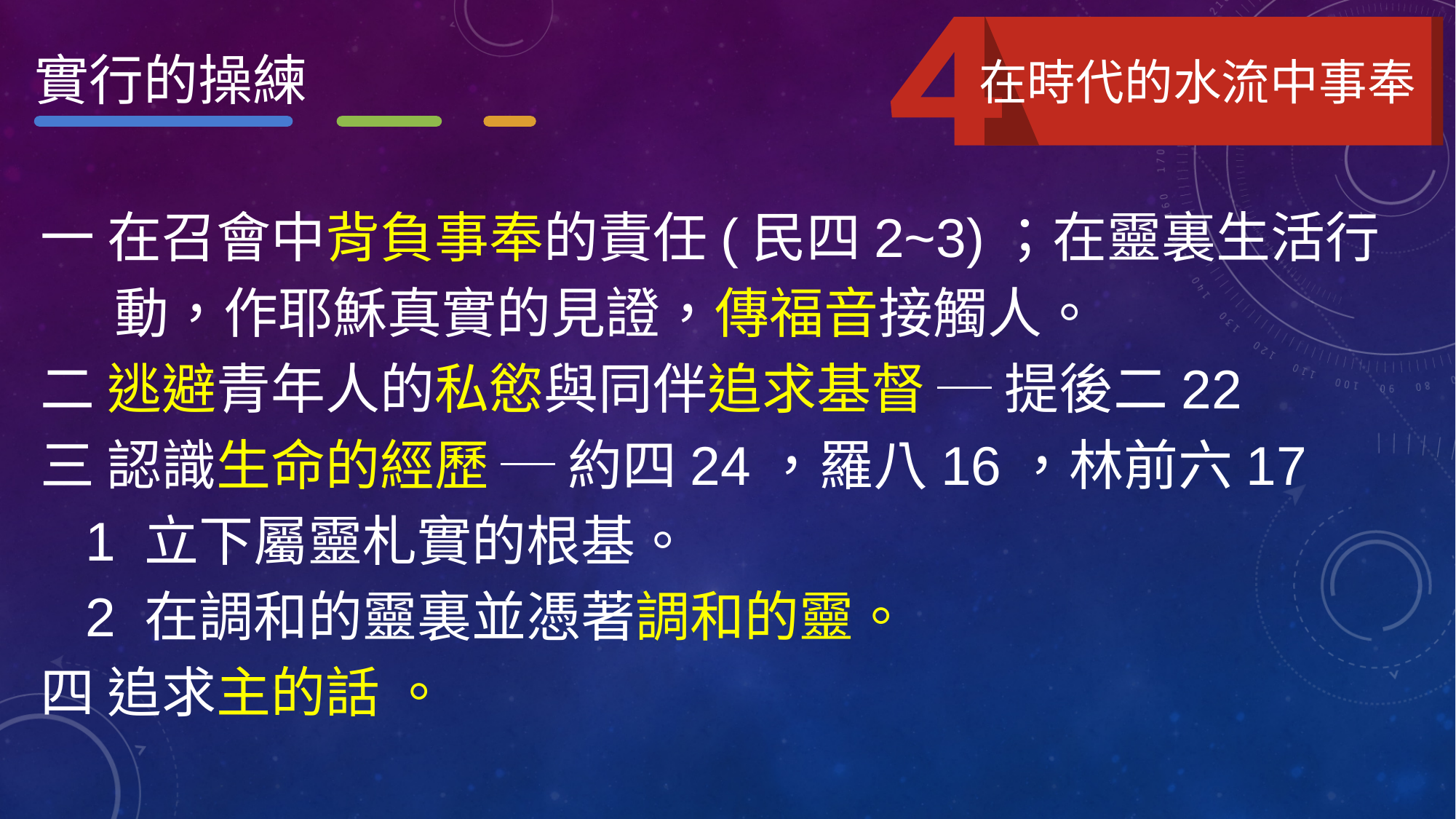

實行的操練

在時代的水流中事奉

一 在召會中背負事奉的責任(民四2~3)；在靈裏生活行
     動，作耶穌真實的見證，傳福音接觸人。
二 逃避青年人的私慾與同伴追求基督 ─ 提後二22
三 認識生命的經歷 ─ 約四24，羅八16，林前六17
   1 立下屬靈札實的根基。
   2 在調和的靈裏並憑著調和的靈。
四 追求主的話 。